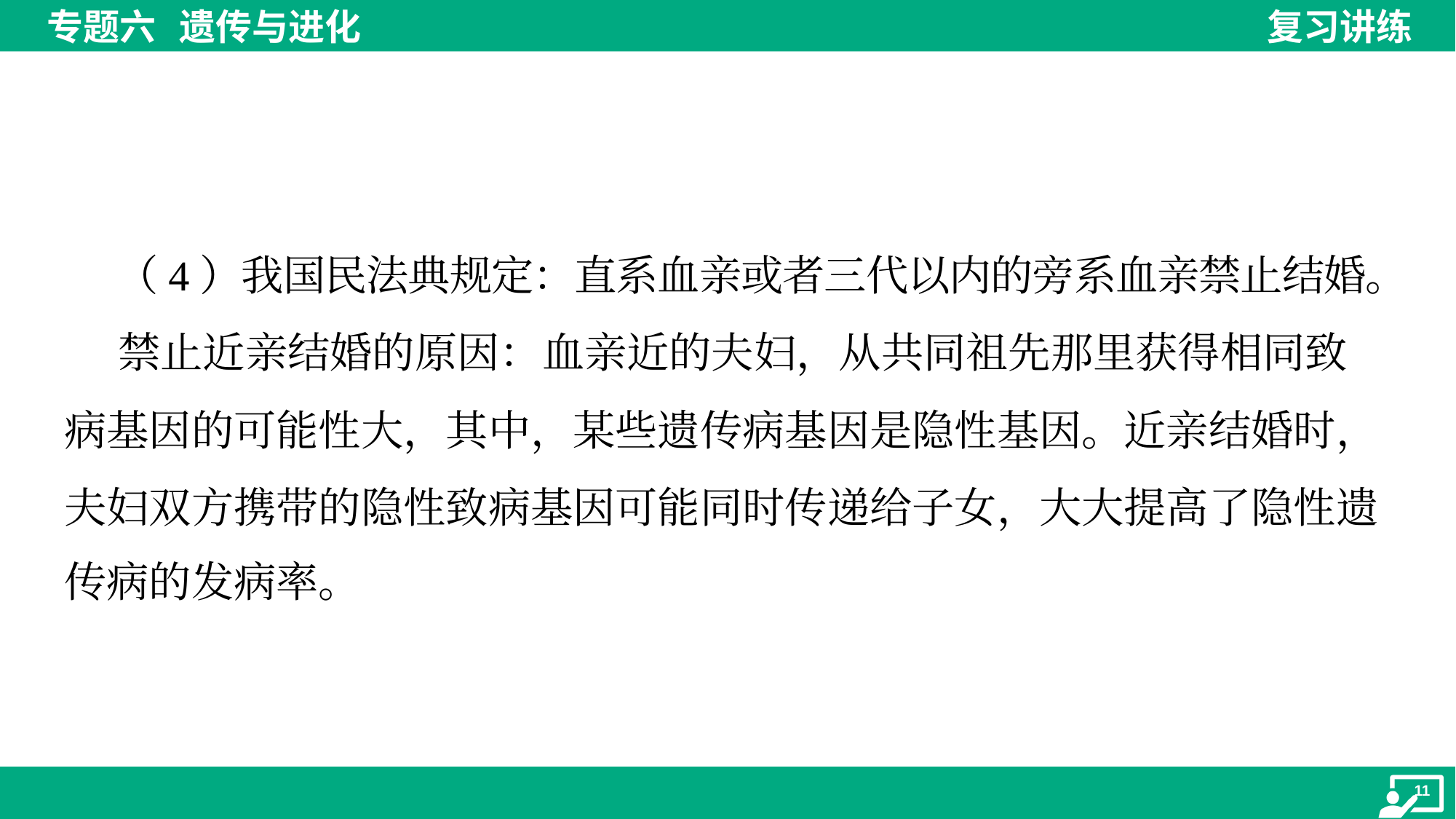

（4）我国民法典规定：直系血亲或者三代以内的旁系血亲禁止结婚。
    禁止近亲结婚的原因：血亲近的夫妇，从共同祖先那里获得相同致
病基因的可能性大，其中，某些遗传病基因是隐性基因。近亲结婚时，
夫妇双方携带的隐性致病基因可能同时传递给子女，大大提高了隐性遗
传病的发病率。